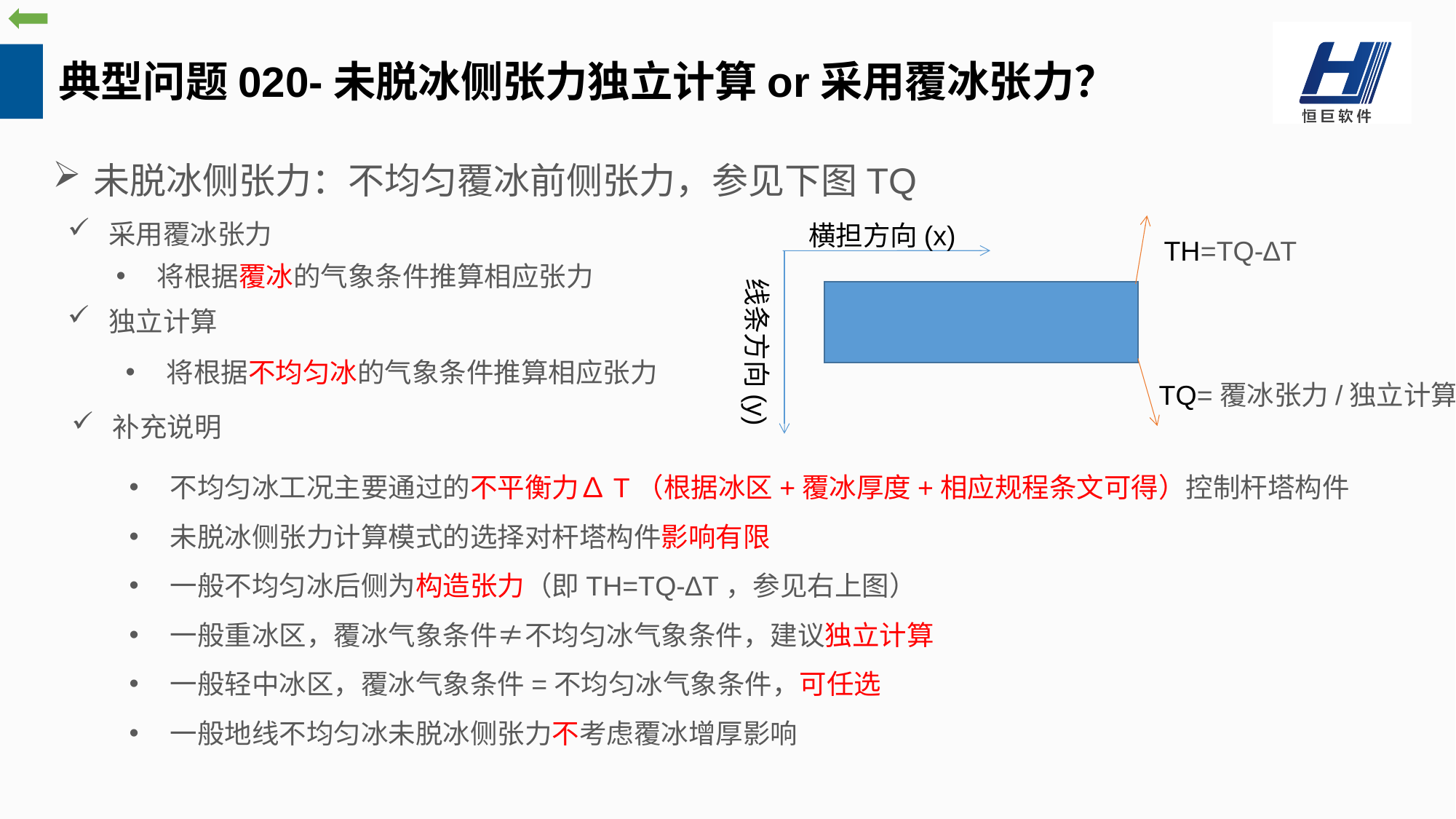

典型问题020-未脱冰侧张力独立计算or采用覆冰张力？
未脱冰侧张力：不均匀覆冰前侧张力，参见下图TQ
采用覆冰张力
横担方向(x)
TH=TQ-∆T
将根据覆冰的气象条件推算相应张力
线条方向(y)

独立计算
将根据不均匀冰的气象条件推算相应张力
TQ=覆冰张力/独立计算
补充说明
不均匀冰工况主要通过的不平衡力∆T（根据冰区+覆冰厚度+相应规程条文可得）控制杆塔构件
未脱冰侧张力计算模式的选择对杆塔构件影响有限
一般不均匀冰后侧为构造张力（即TH=TQ-∆T，参见右上图）
一般重冰区，覆冰气象条件≠不均匀冰气象条件，建议独立计算
一般轻中冰区，覆冰气象条件=不均匀冰气象条件，可任选
一般地线不均匀冰未脱冰侧张力不考虑覆冰增厚影响